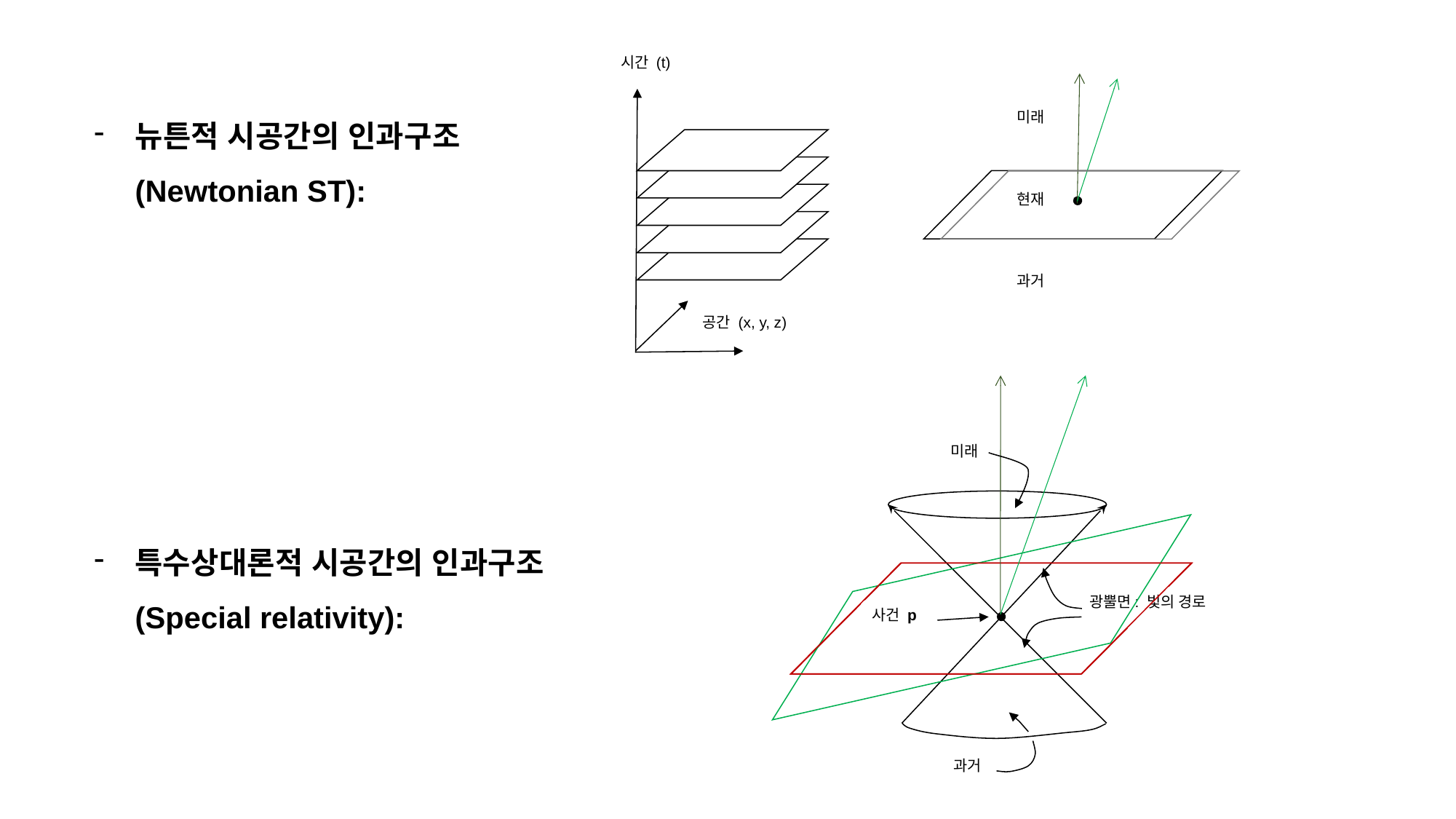

시간 (t)

미래

현재

과거

공간 (x, y, z)

뉴튼적 시공간의 인과구조 (Newtonian ST):

미래

광뿔면: 빛의 경로
사건 p

과거

특수상대론적 시공간의 인과구조 (Special relativity):